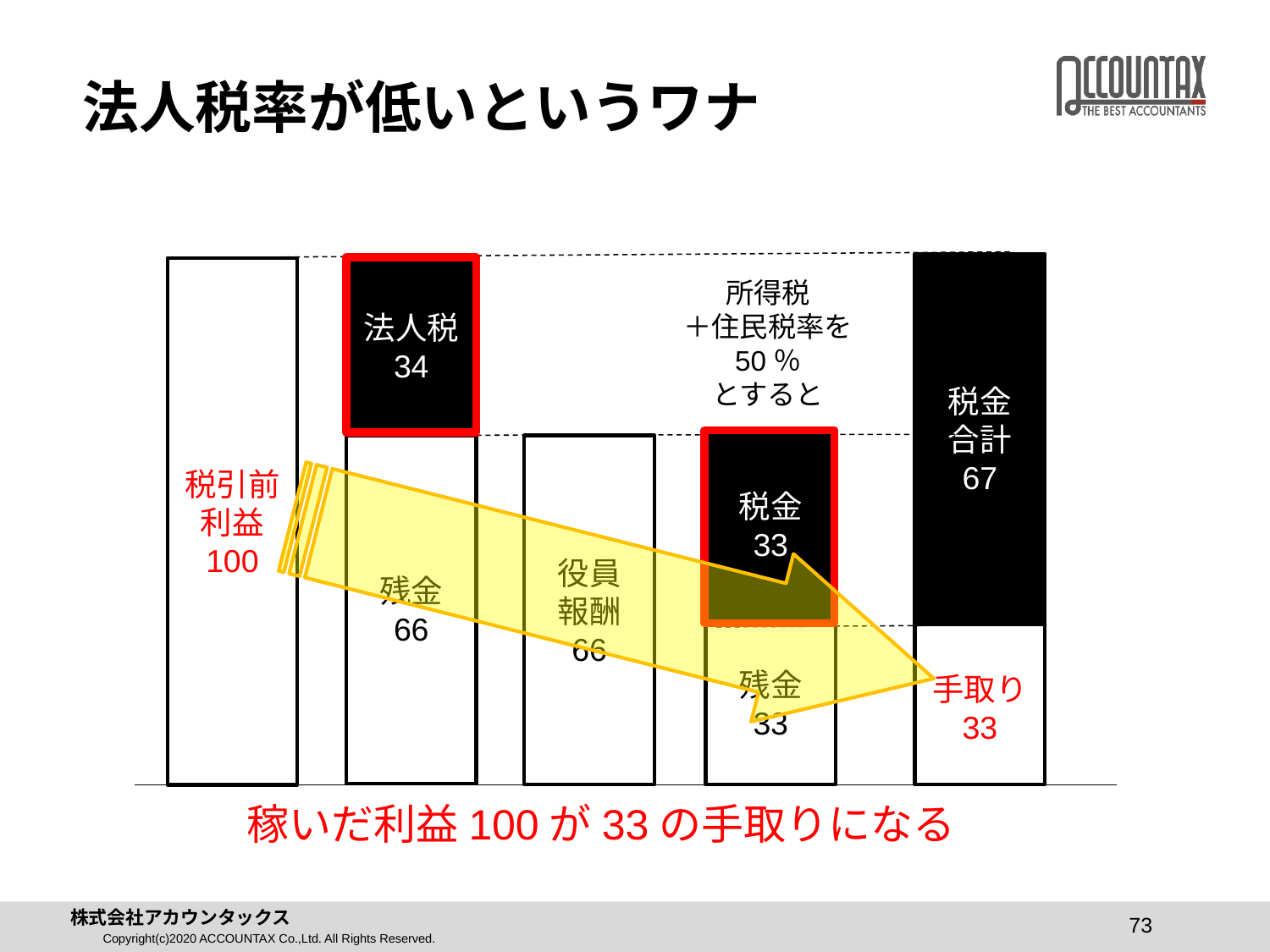

# 法人税率が低いというワナ

税金
合計
67

税引前
利益
100
法人税
34
所得税
＋住民税率を
50％
とすると

税金
33
残金
66
役員
報酬
66

手取り
33
残金
33
稼いだ利益100が33の手取りになる
73